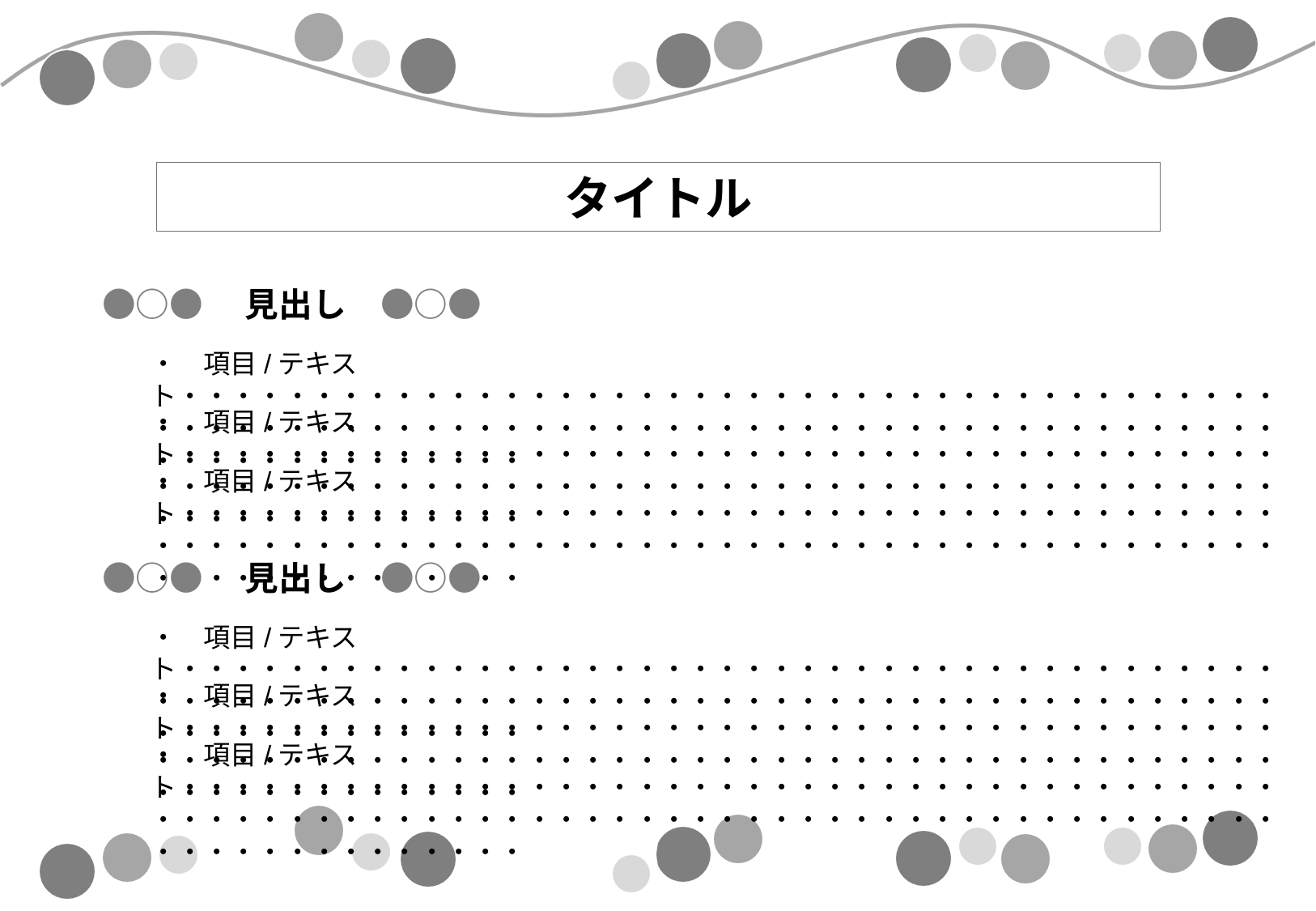

タイトル
●○●　見出し　●○●
・　項目/テキスト・・・・・・・・・・・・・・・・・・・・・・・・・・・・・・・・・・・・・・・・・・・・・・・・・・・・・・・・・・・・・・・・・・・・・・・・・・・・・・・・・・・・・・・・・・・・・・・・・
・　項目/テキスト・・・・・・・・・・・・・・・・・・・・・・・・・・・・・・・・・・・・・・・・・・・・・・・・・・・・・・・・・・・・・・・・・・・・・・・・・・・・・・・・・・・・・・・・・・・・・・・・・
・　項目/テキスト・・・・・・・・・・・・・・・・・・・・・・・・・・・・・・・・・・・・・・・・・・・・・・・・・・・・・・・・・・・・・・・・・・・・・・・・・・・・・・・・・・・・・・・・・・・・・・・・・
●○●　見出し　●○●
・　項目/テキスト・・・・・・・・・・・・・・・・・・・・・・・・・・・・・・・・・・・・・・・・・・・・・・・・・・・・・・・・・・・・・・・・・・・・・・・・・・・・・・・・・・・・・・・・・・・・・・・・・
・　項目/テキスト・・・・・・・・・・・・・・・・・・・・・・・・・・・・・・・・・・・・・・・・・・・・・・・・・・・・・・・・・・・・・・・・・・・・・・・・・・・・・・・・・・・・・・・・・・・・・・・・・
・　項目/テキスト・・・・・・・・・・・・・・・・・・・・・・・・・・・・・・・・・・・・・・・・・・・・・・・・・・・・・・・・・・・・・・・・・・・・・・・・・・・・・・・・・・・・・・・・・・・・・・・・・